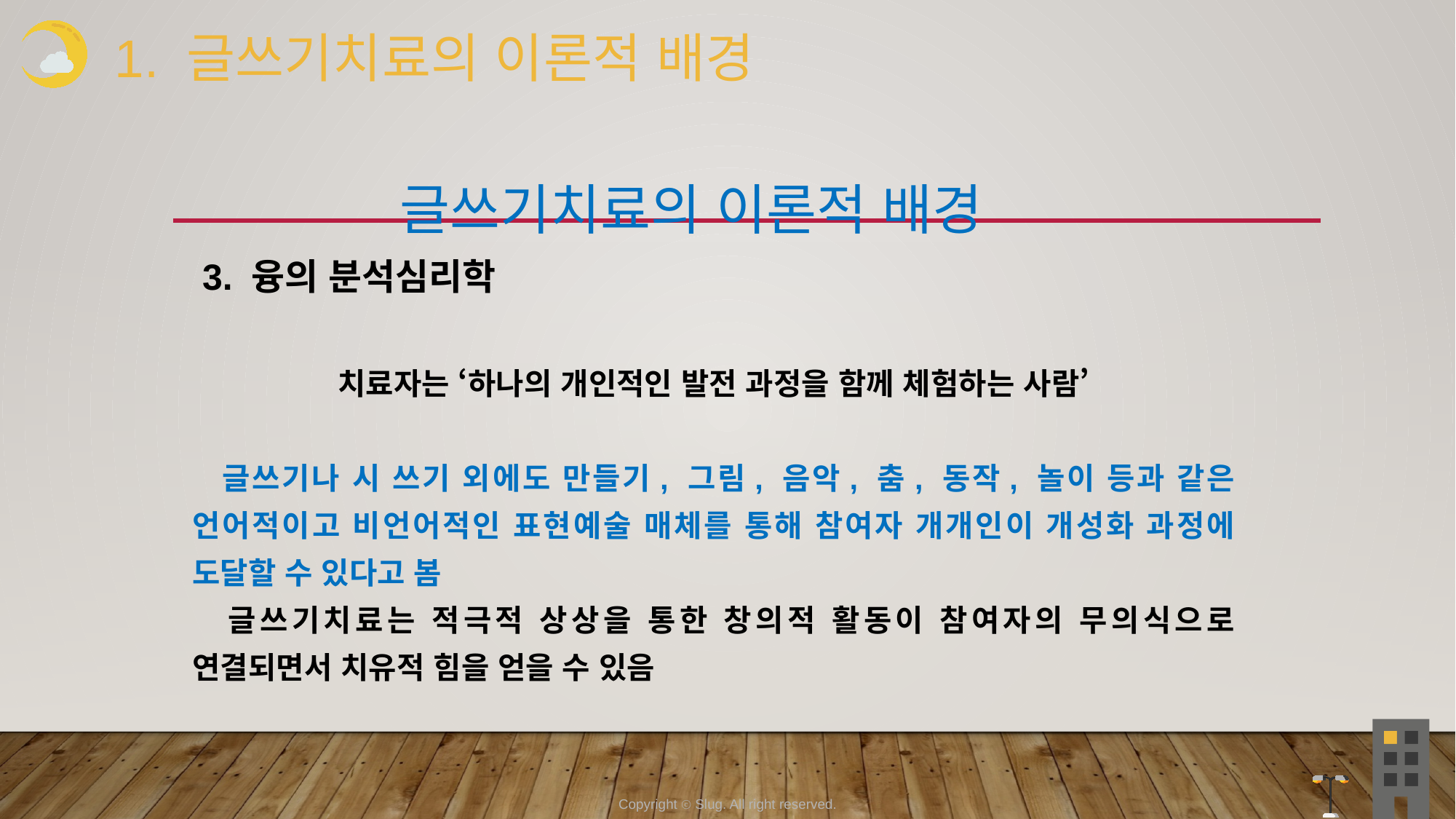

1. 글쓰기치료의 이론적 배경

                글쓰기치료의 이론적 배경
 3. 융의 분석심리학

치료자는 ‘하나의 개인적인 발전 과정을 함께 체험하는 사람’

  글쓰기나 시 쓰기 외에도 만들기, 그림, 음악, 춤, 동작, 놀이 등과 같은 언어적이고 비언어적인 표현예술 매체를 통해 참여자 개개인이 개성화 과정에 도달할 수 있다고 봄
  글쓰기치료는 적극적 상상을 통한 창의적 활동이 참여자의 무의식으로 연결되면서 치유적 힘을 얻을 수 있음

Copyright ⓒ Slug. All right reserved.